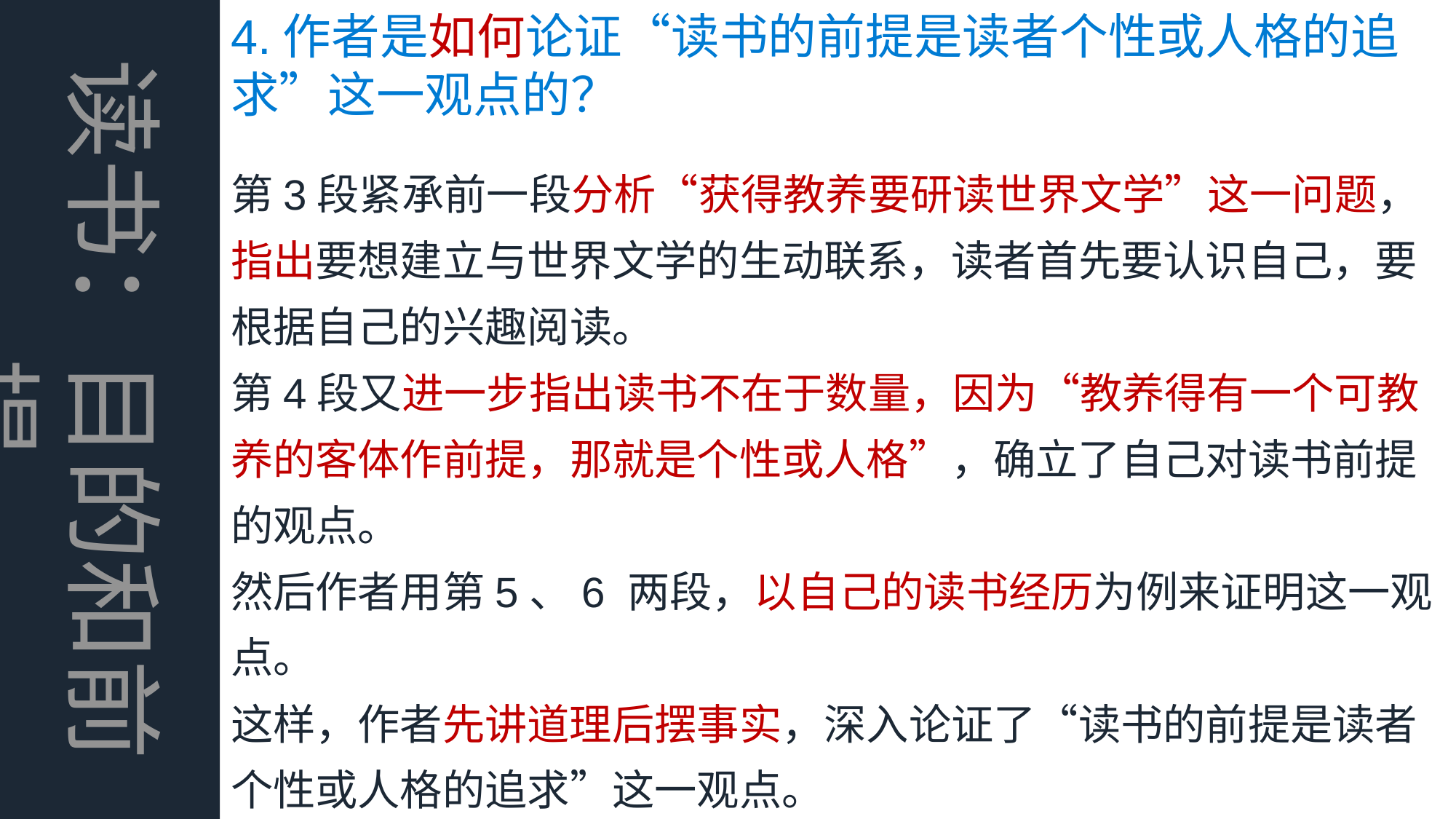

读书：目的和前提
4.作者是如何论证“读书的前提是读者个性或人格的追求”这一观点的？
第3段紧承前一段分析“获得教养要研读世界文学”这一问题，指出要想建立与世界文学的生动联系，读者首先要认识自己，要根据自己的兴趣阅读。
第4段又进一步指出读书不在于数量，因为“教养得有一个可教养的客体作前提，那就是个性或人格”，确立了自己对读书前提的观点。
然后作者用第5、6 两段，以自己的读书经历为例来证明这一观点。
这样，作者先讲道理后摆事实，深入论证了“读书的前提是读者个性或人格的追求”这一观点。